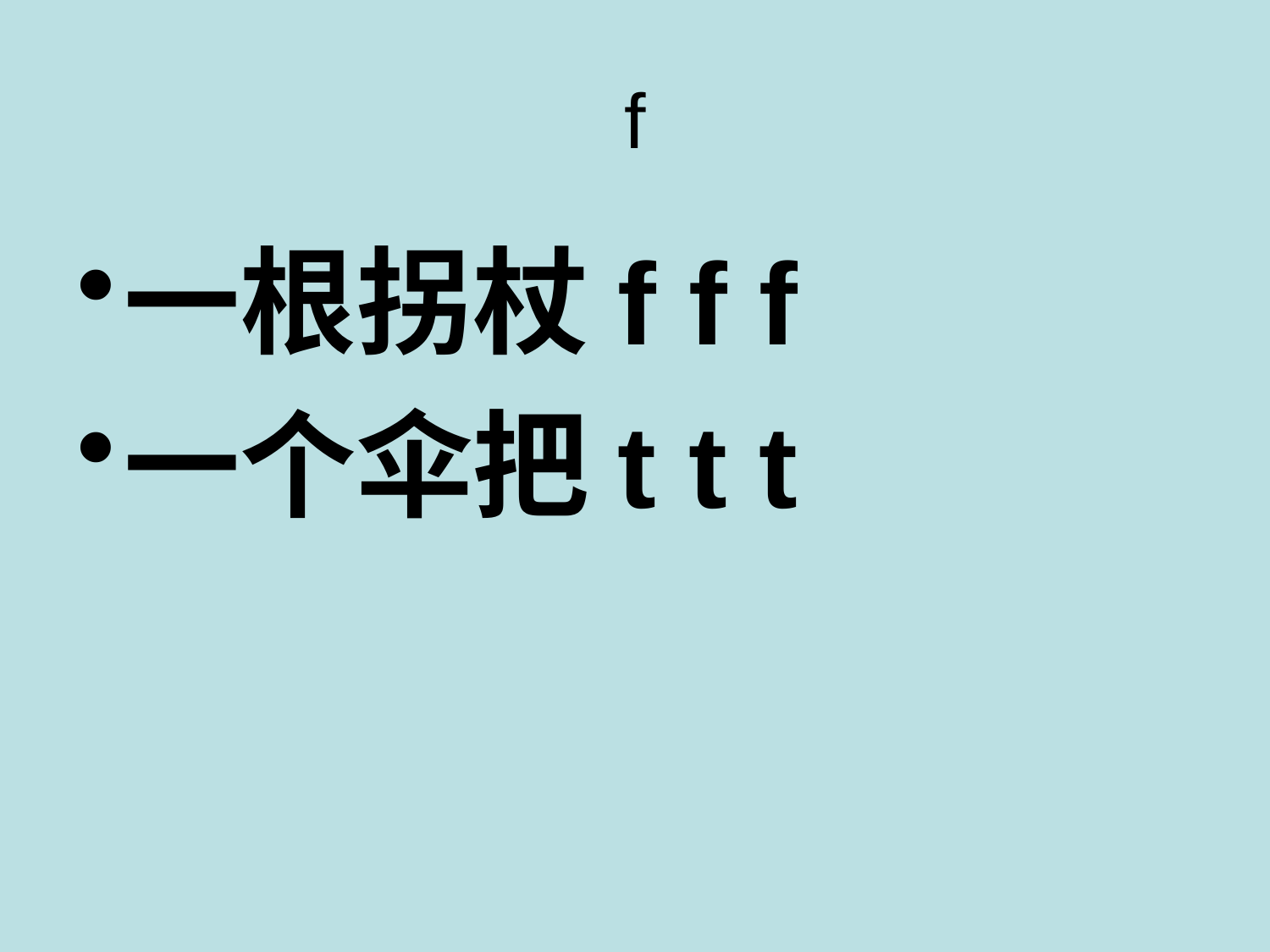

# f
一根拐杖f f f
一个伞把t t t